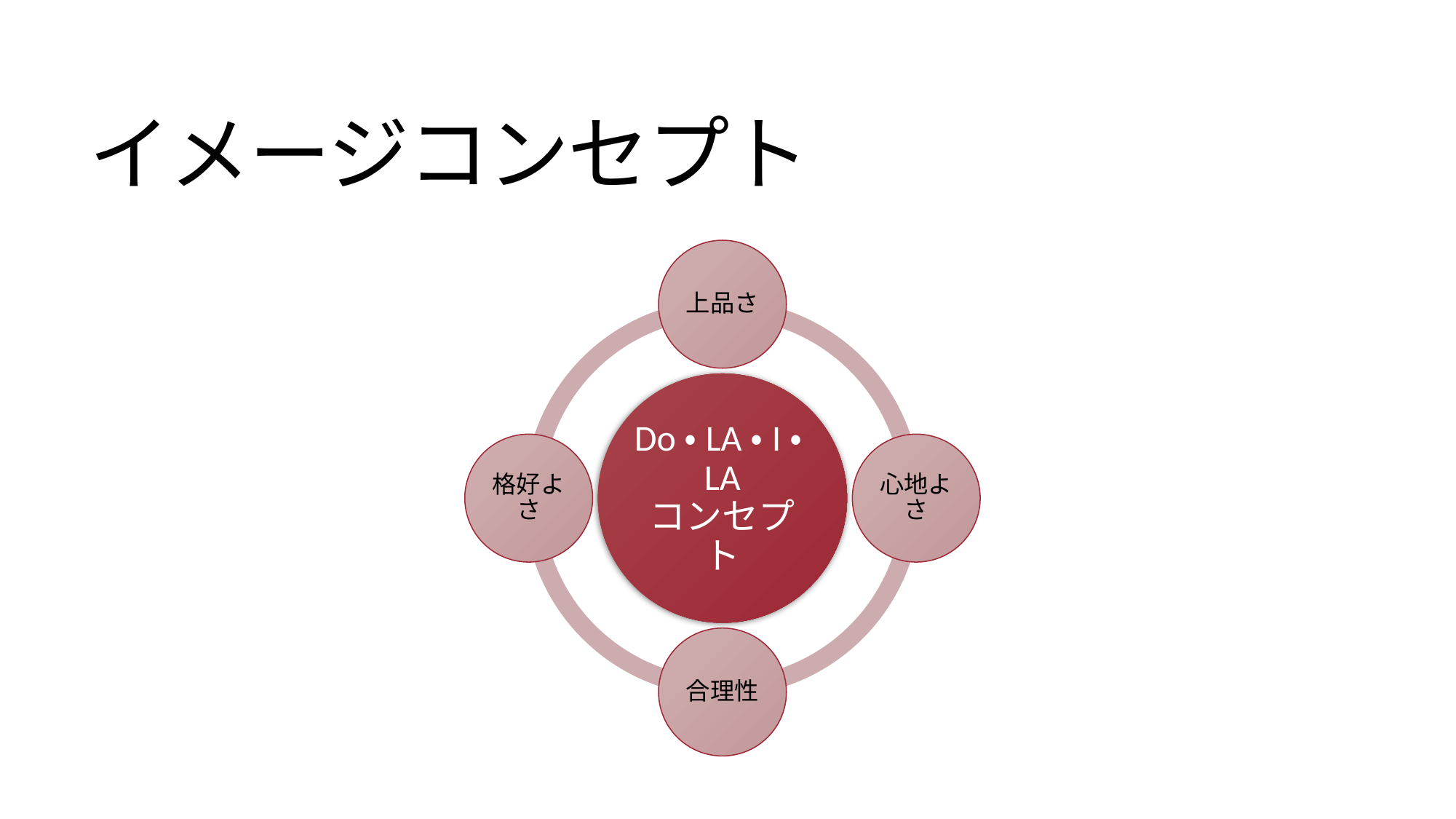

# イメージコンセプト
Do・LA・I・LA
コンセプト
上品さ
心地よさ
合理性
格好よさ